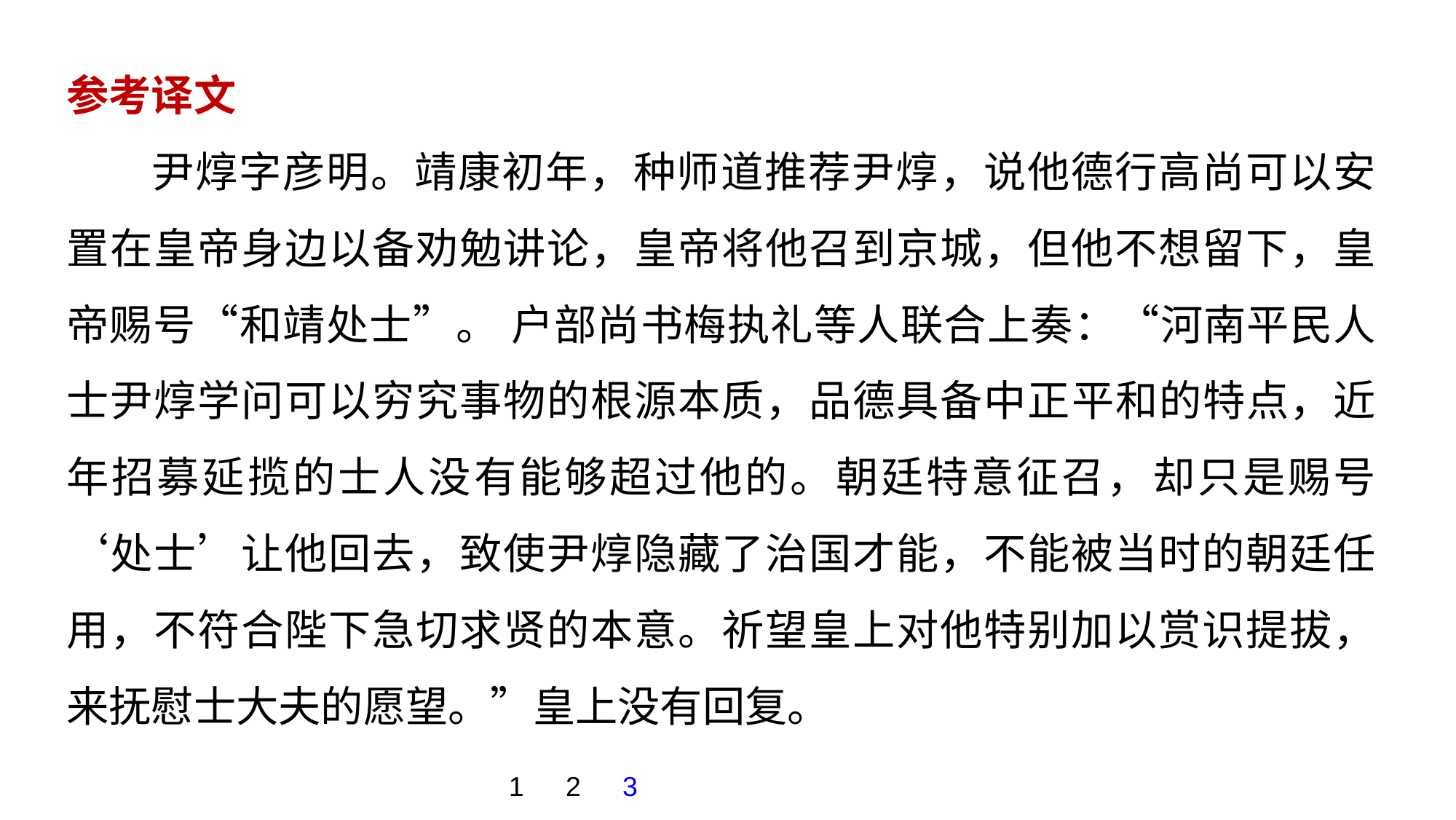

参考译文
尹焞字彦明。靖康初年，种师道推荐尹焞，说他德行高尚可以安置在皇帝身边以备劝勉讲论，皇帝将他召到京城，但他不想留下，皇帝赐号“和靖处士”。 户部尚书梅执礼等人联合上奏：“河南平民人士尹焞学问可以穷究事物的根源本质，品德具备中正平和的特点，近年招募延揽的士人没有能够超过他的。朝廷特意征召，却只是赐号‘处士’让他回去，致使尹焞隐藏了治国才能，不能被当时的朝廷任用，不符合陛下急切求贤的本意。祈望皇上对他特别加以赏识提拔，来抚慰士大夫的愿望。”皇上没有回复。
1
2
3